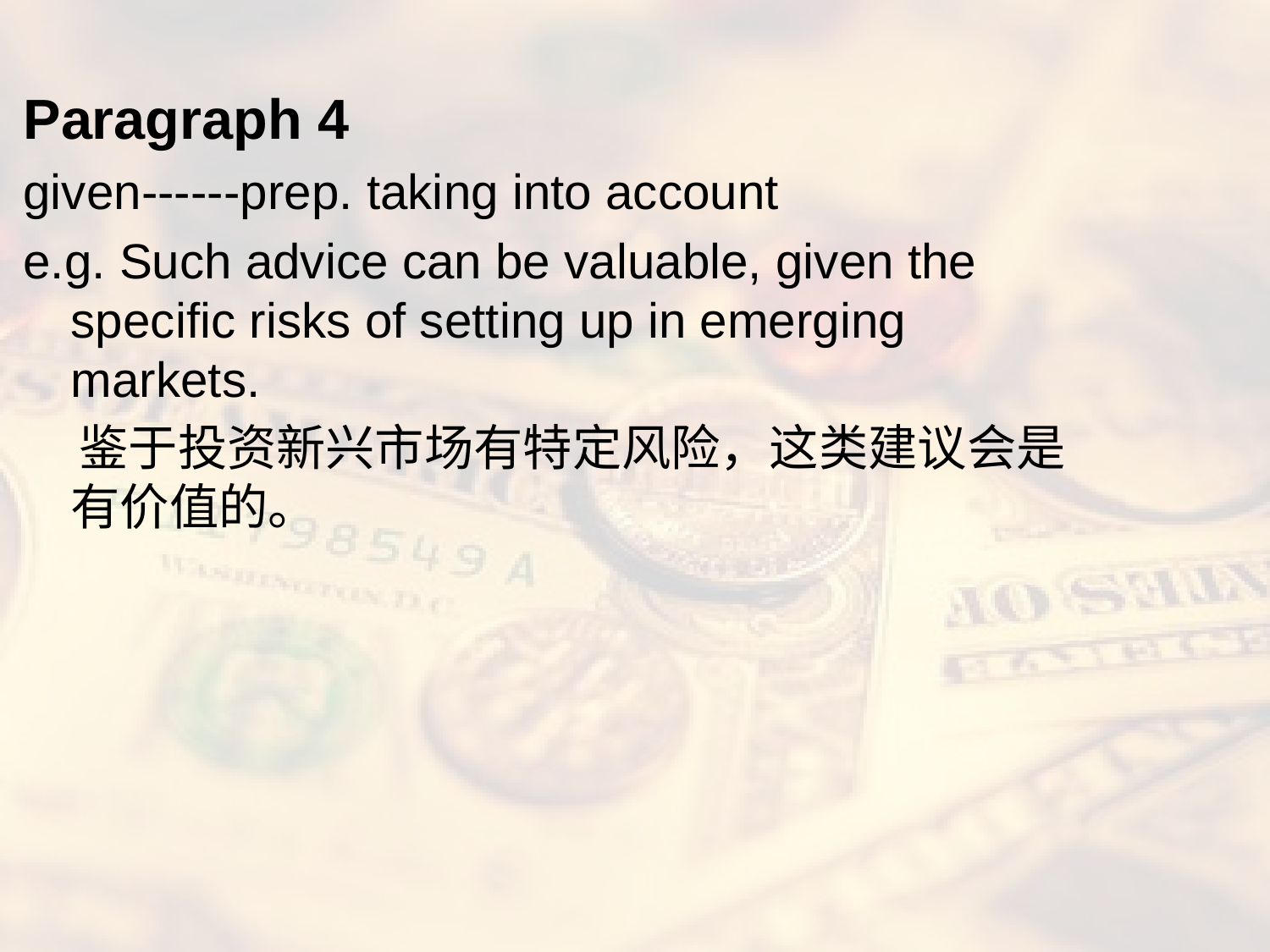

#
Paragraph 4
given------prep. taking into account
e.g. Such advice can be valuable, given the specific risks of setting up in emerging markets.
    鉴于投资新兴市场有特定风险，这类建议会是有价值的。